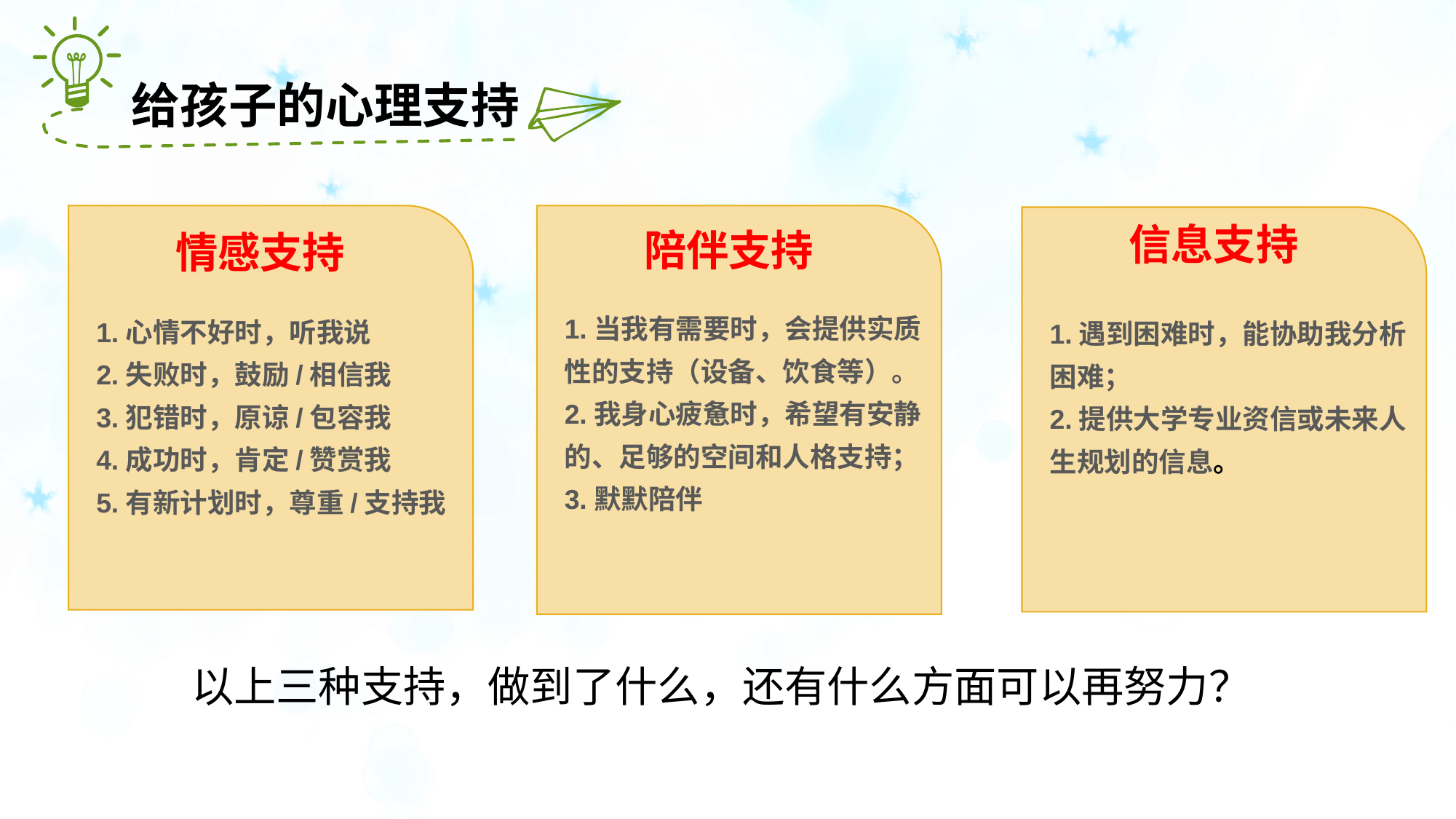

给孩子的心理支持
 信息支持

1.遇到困难时，能协助我分析困难；
2.提供大学专业资信或未来人生规划的信息。
 陪伴支持

 情感支持
1.心情不好时，听我说
2.失败时，鼓励/相信我
3.犯错时，原谅/包容我
4.成功时，肯定/赞赏我
5.有新计划时，尊重/支持我

1.当我有需要时，会提供实质性的支持（设备、饮食等）。
2.我身心疲惫时，希望有安静的、足够的空间和人格支持；
3.默默陪伴

    以上三种支持，做到了什么，还有什么方面可以再努力？